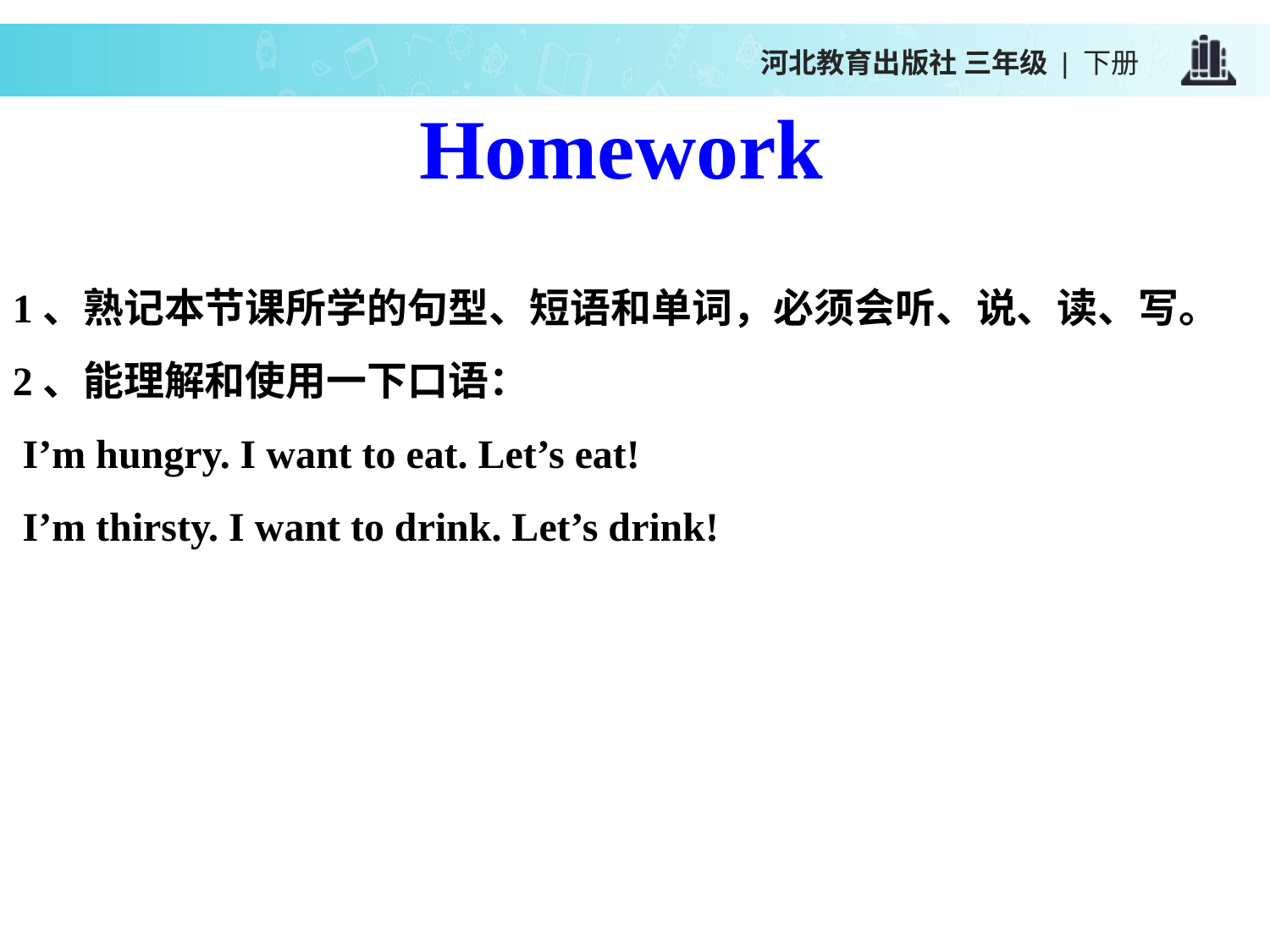

河北教育出版社 三年级 | 下册
Homework

1、熟记本节课所学的句型、短语和单词，必须会听、说、读、写。
2、能理解和使用一下口语：
 I’m hungry. I want to eat. Let’s eat!
 I’m thirsty. I want to drink. Let’s drink!